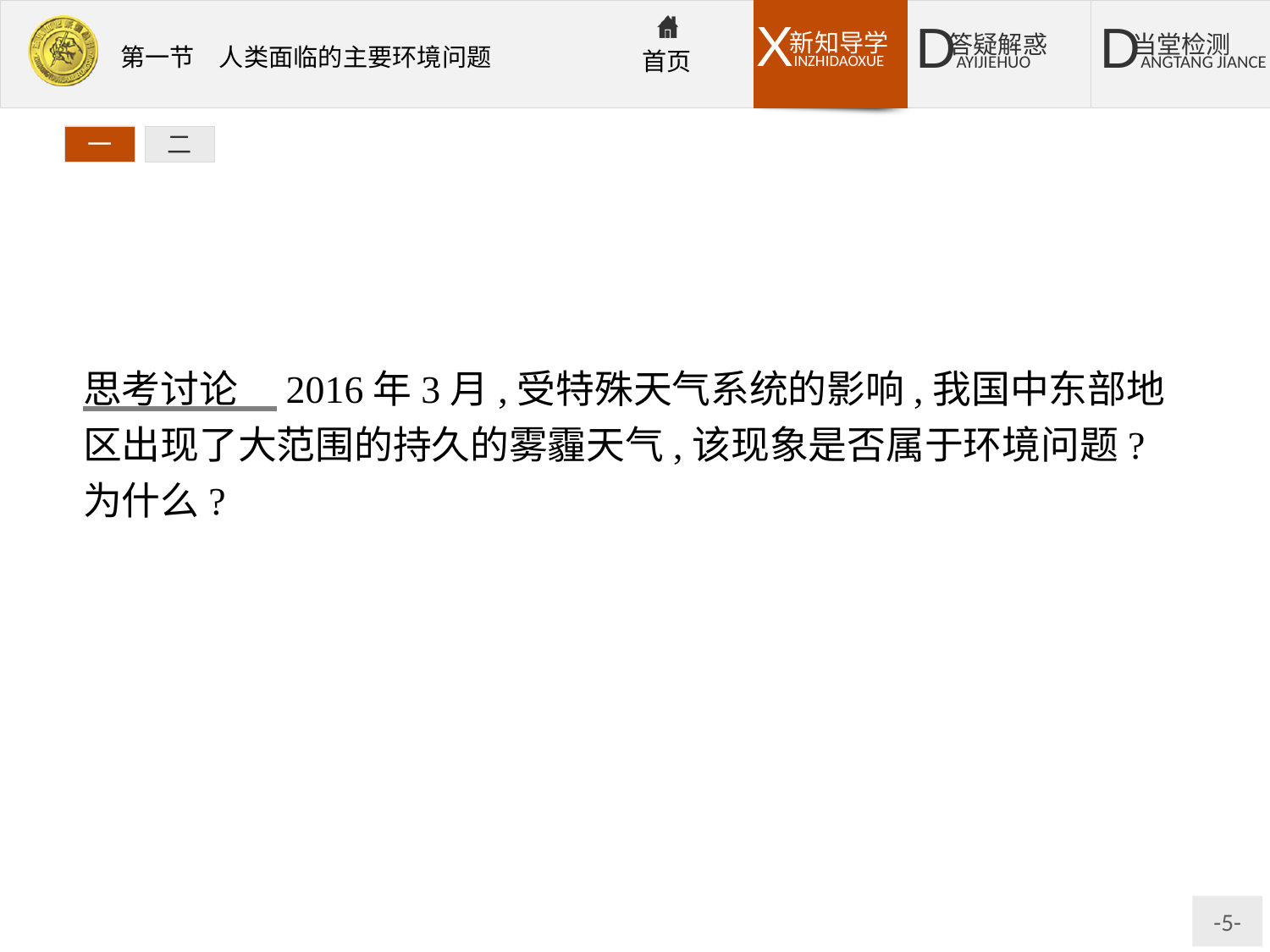

一
二
思考讨论　2016年3月,受特殊天气系统的影响,我国中东部地区出现了大范围的持久的雾霾天气,该现象是否属于环境问题?为什么?
提示属于环境问题。该现象是由于自然原因使环境条件发生了变化,并对人类及其他生物的生存和发展造成影响和破坏的问题。